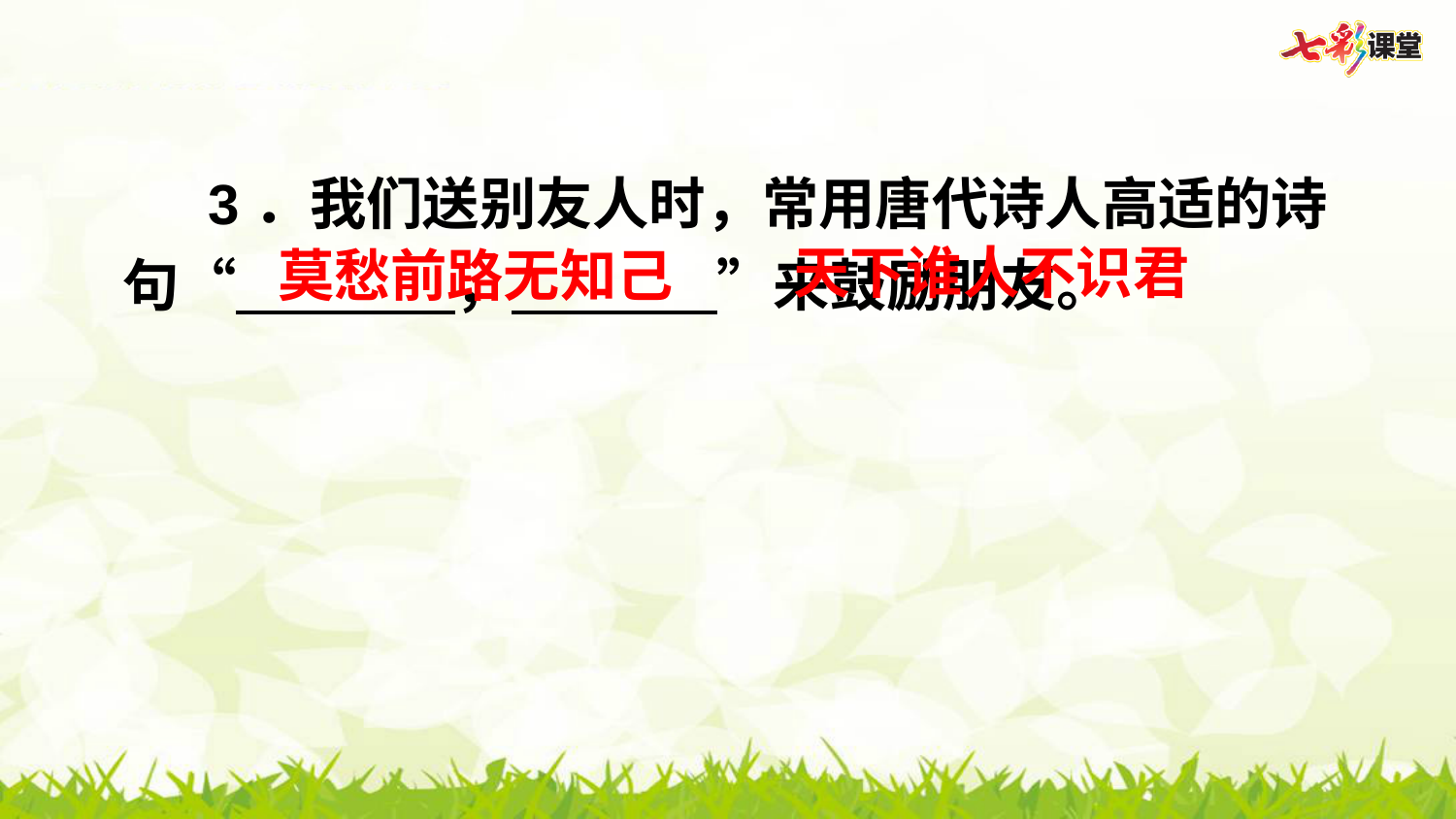

3．我们送别友人时，常用唐代诗人高适的诗句“                 ，                ”来鼓励朋友。
天下谁人不识君
莫愁前路无知己